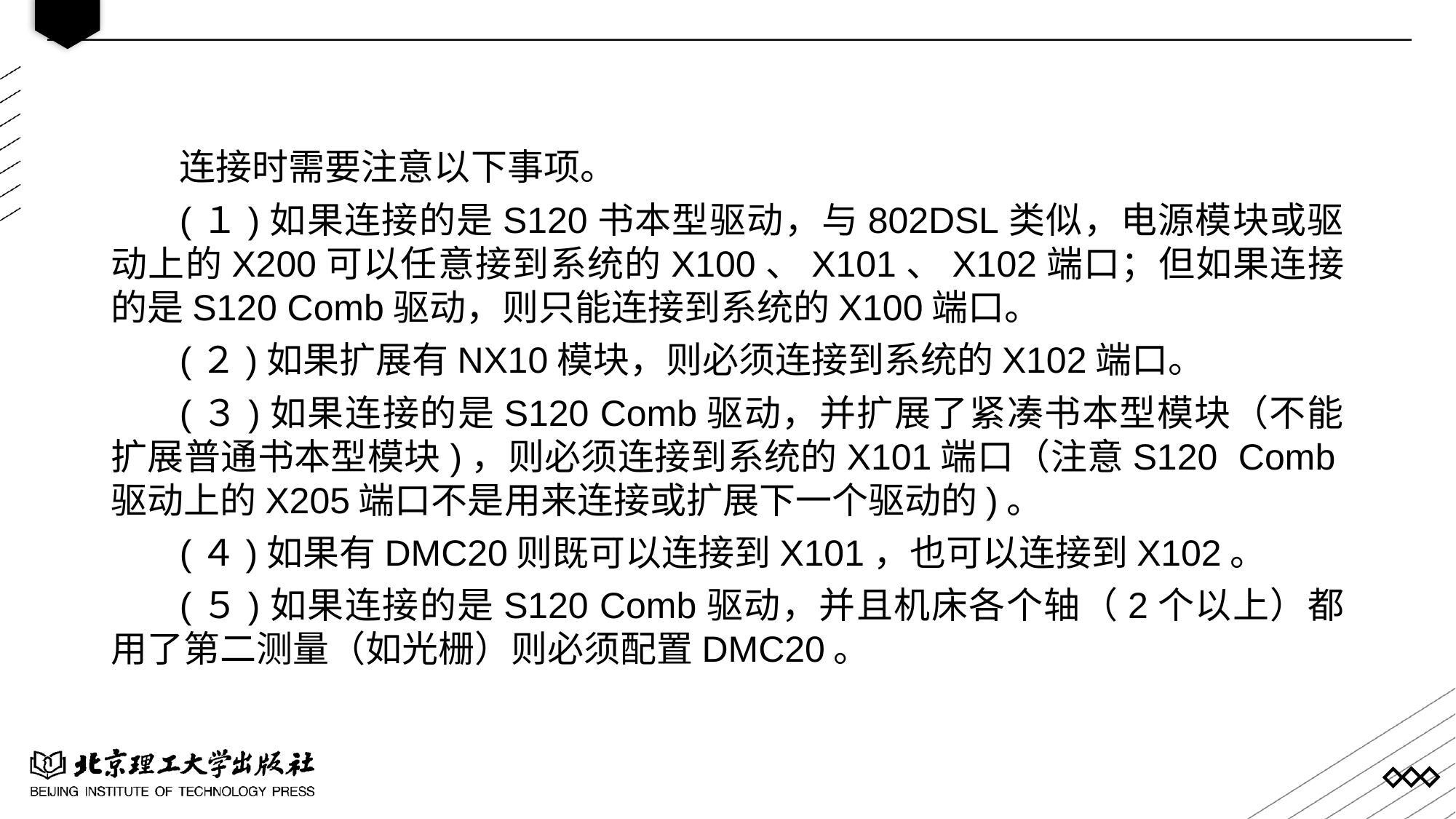

连接时需要注意以下事项。
(１)如果连接的是S120书本型驱动，与802DSL类似，电源模块或驱动上的X200可以任意接到系统的X100、X101、X102端口；但如果连接的是S120 Comb驱动，则只能连接到系统的X100端口。
(２)如果扩展有NX10模块，则必须连接到系统的X102端口。
(３)如果连接的是S120 Comb驱动，并扩展了紧凑书本型模块（不能扩展普通书本型模块)，则必须连接到系统的X101端口（注意S120  Comb驱动上的X205端口不是用来连接或扩展下一个驱动的)。
(４)如果有DMC20则既可以连接到X101，也可以连接到X102。
(５)如果连接的是S120 Comb驱动，并且机床各个轴（2个以上）都用了第二测量（如光栅）则必须配置DMC20。